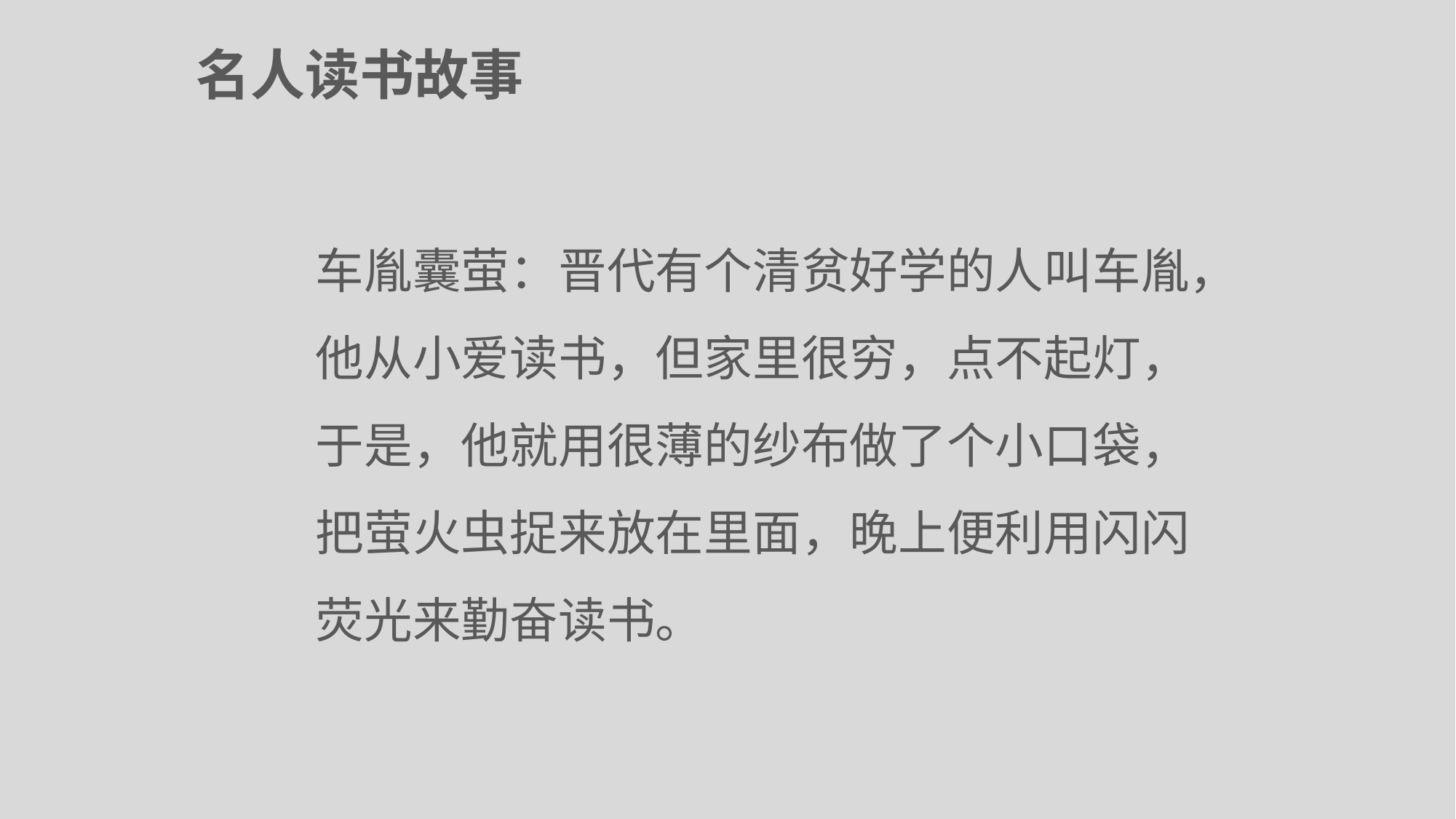

名人读书故事
车胤囊萤：晋代有个清贫好学的人叫车胤，他从小爱读书，但家里很穷，点不起灯，于是，他就用很薄的纱布做了个小口袋，把萤火虫捉来放在里面，晚上便利用闪闪荧光来勤奋读书。